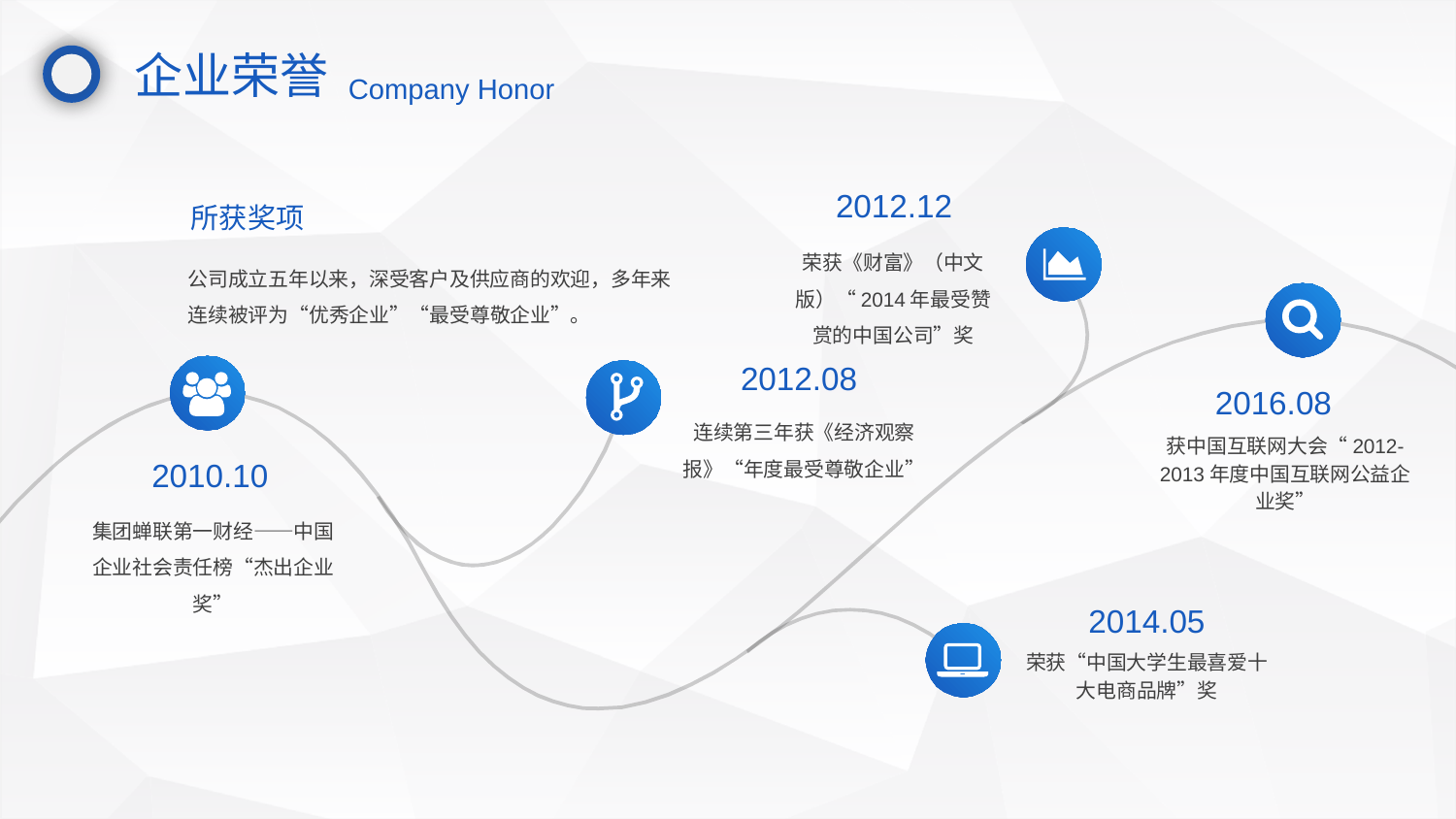

企业荣誉
Company Honor
2012.12
荣获《财富》（中文版）“2014年最受赞赏的中国公司”奖
所获奖项

公司成立五年以来，深受客户及供应商的欢迎，多年来连续被评为“优秀企业”“最受尊敬企业”。

2012.08
连续第三年获《经济观察报》“年度最受尊敬企业”
2016.08
获中国互联网大会“2012-2013年度中国互联网公益企业奖”
2010.10
集团蝉联第一财经——中国企业社会责任榜“杰出企业奖”

2014.05
荣获“中国大学生最喜爱十大电商品牌”奖